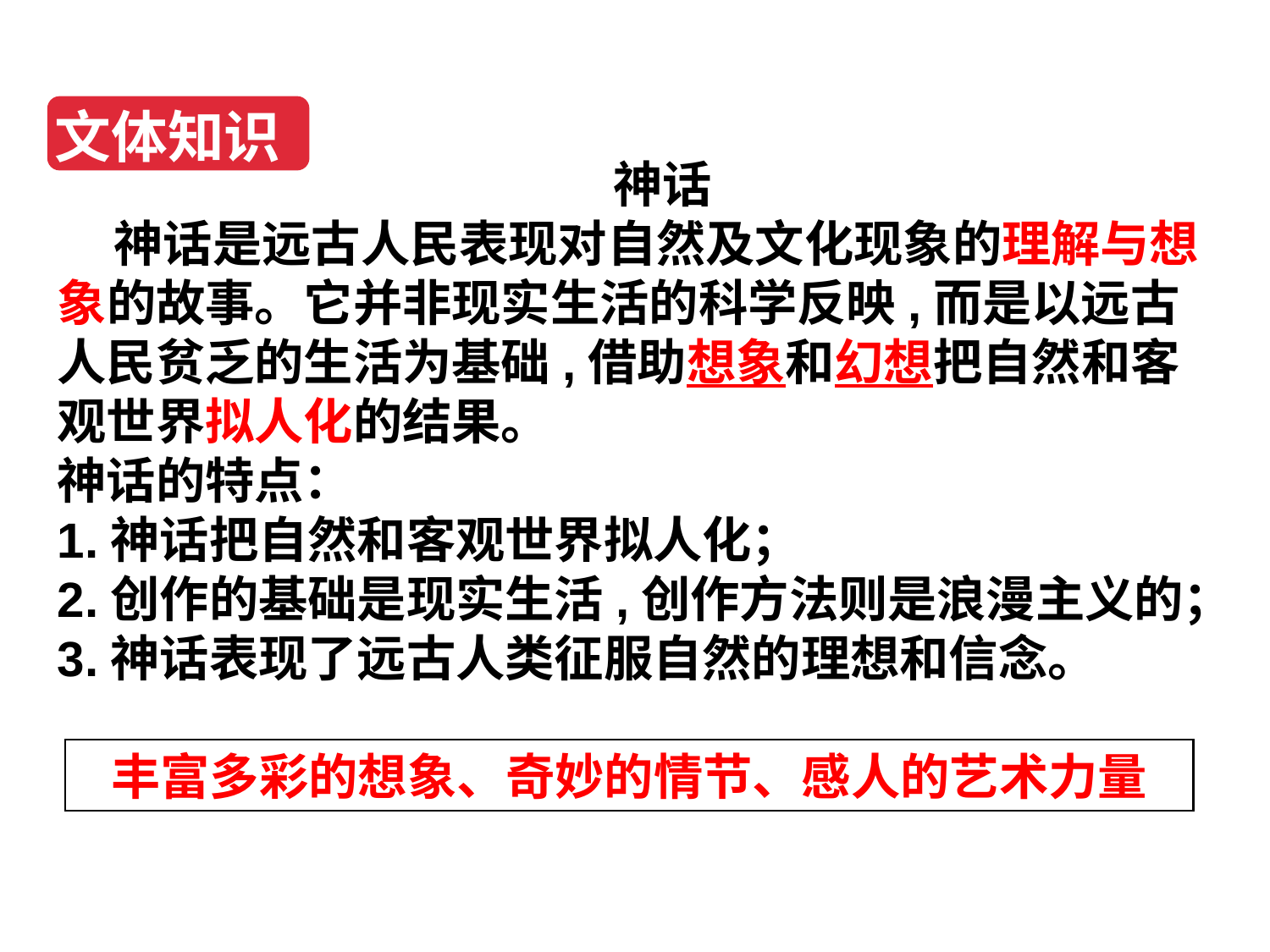

文体知识

    神话
    神话是远古人民表现对自然及文化现象的理解与想象的故事。它并非现实生活的科学反映,而是以远古人民贫乏的生活为基础,借助想象和幻想把自然和客观世界拟人化的结果。
神话的特点：
1.神话把自然和客观世界拟人化；
2.创作的基础是现实生活,创作方法则是浪漫主义的；
3.神话表现了远古人类征服自然的理想和信念。
丰富多彩的想象、奇妙的情节、感人的艺术力量